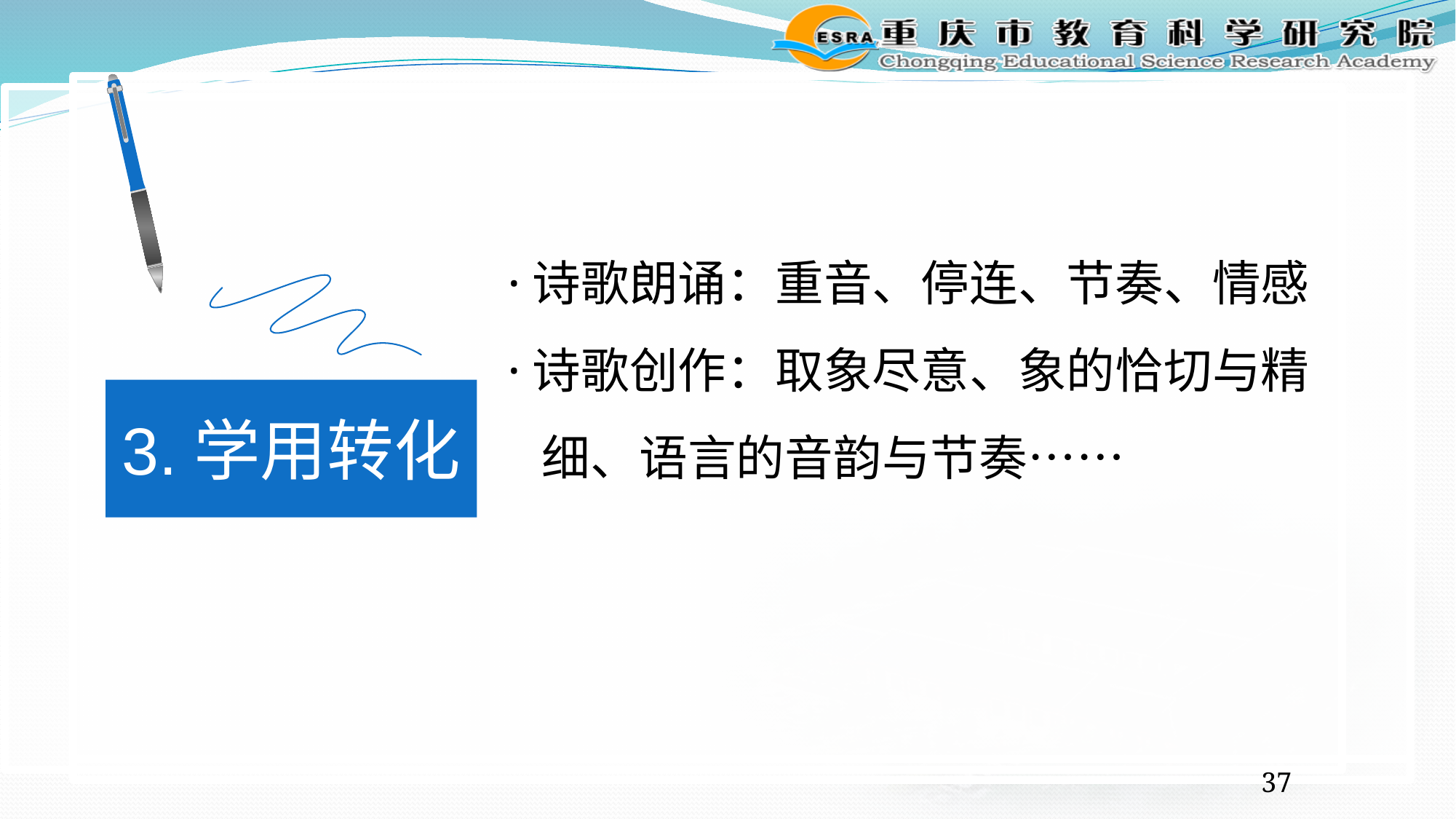

·诗歌朗诵：重音、停连、节奏、情感
·诗歌创作：取象尽意、象的恰切与精
  细、语言的音韵与节奏……

3.学用转化
37